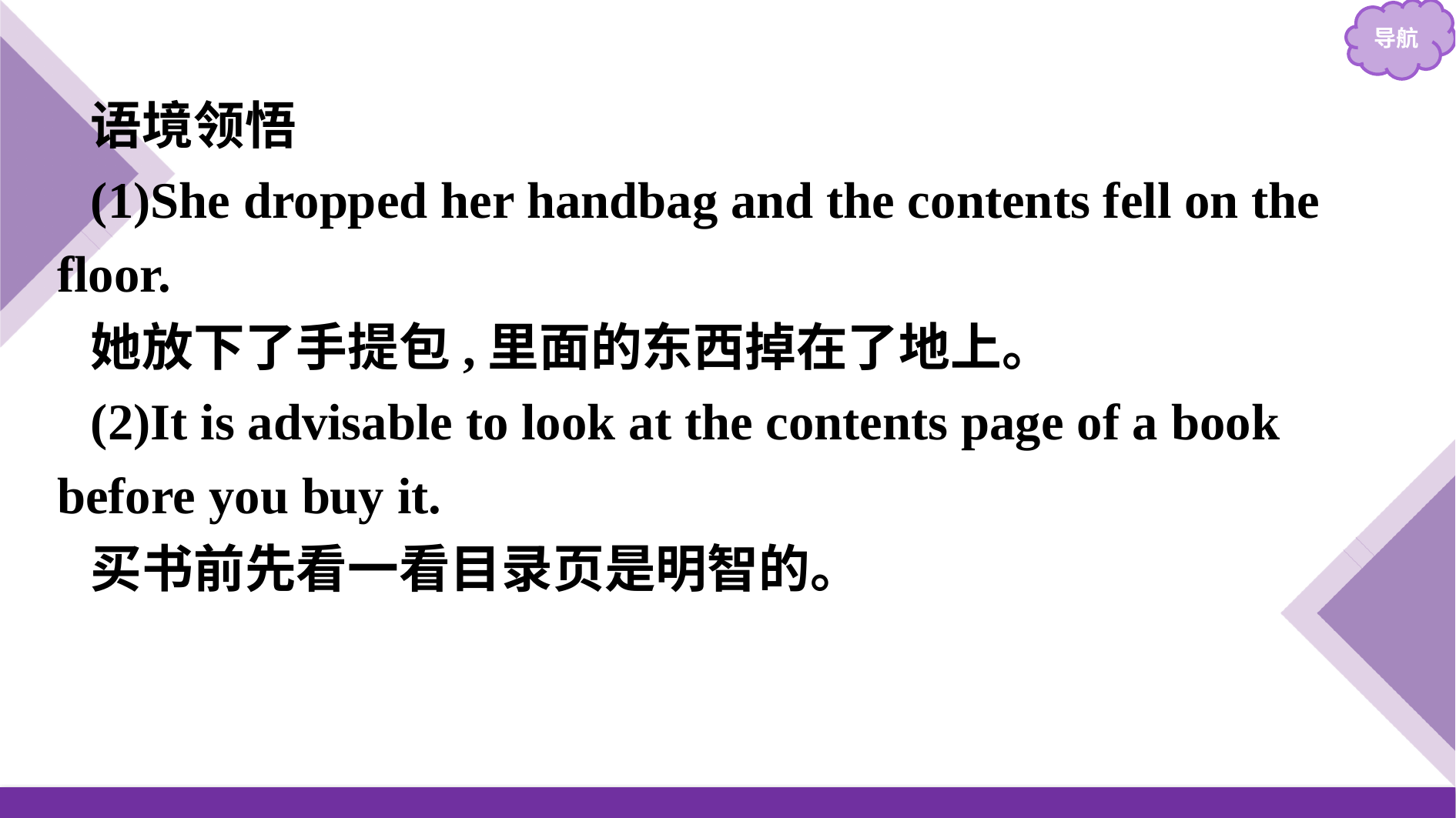

语境领悟
(1)She dropped her handbag and the contents fell on the floor.
她放下了手提包,里面的东西掉在了地上。
(2)It is advisable to look at the contents page of a book before you buy it.
买书前先看一看目录页是明智的。